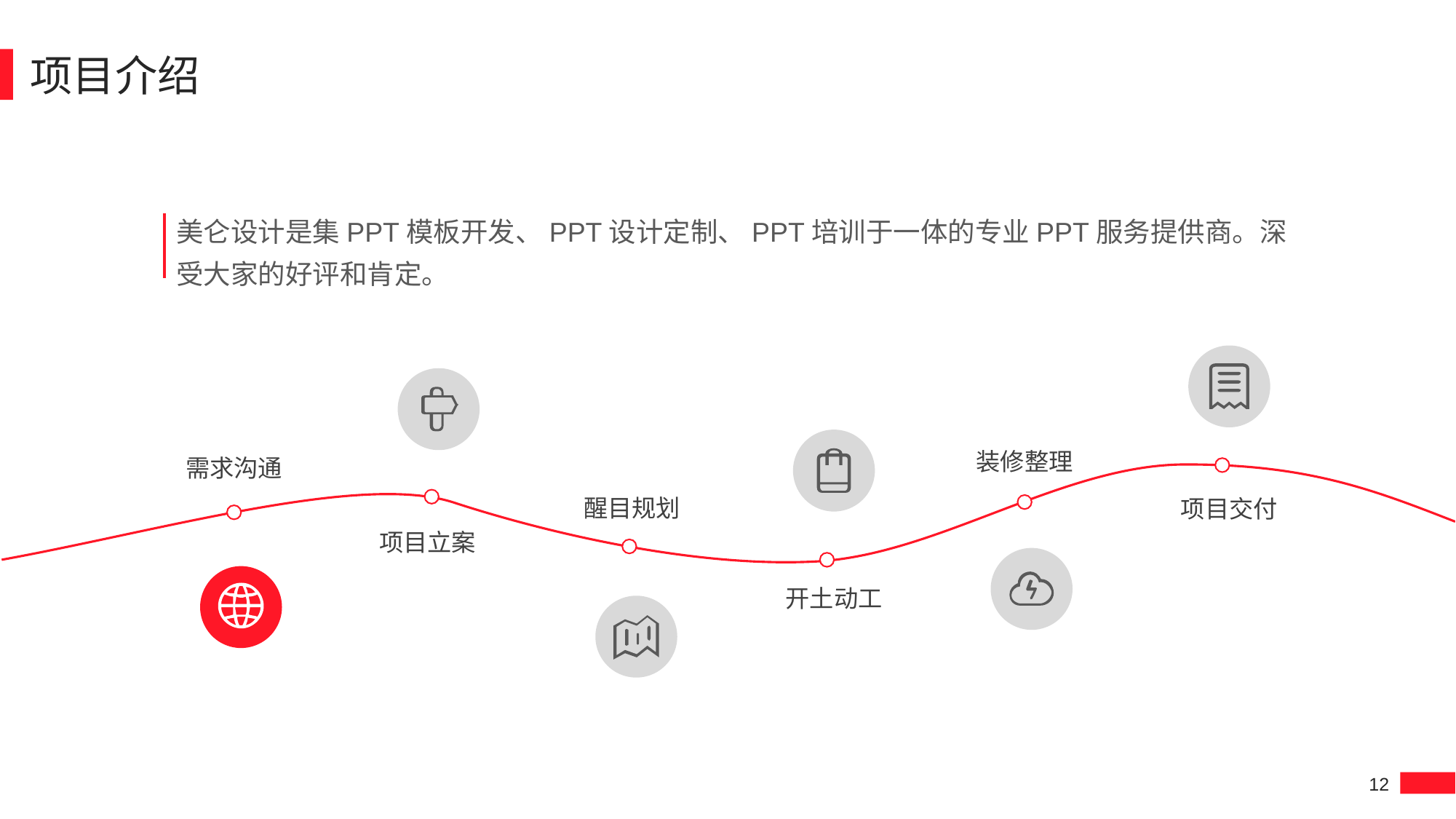

项目介绍
美仑设计是集PPT模板开发、PPT设计定制、PPT培训于一体的专业PPT服务提供商。深受大家的好评和肯定。

装修整理
需求沟通

醒目规划
项目交付

项目立案

开土动工

12